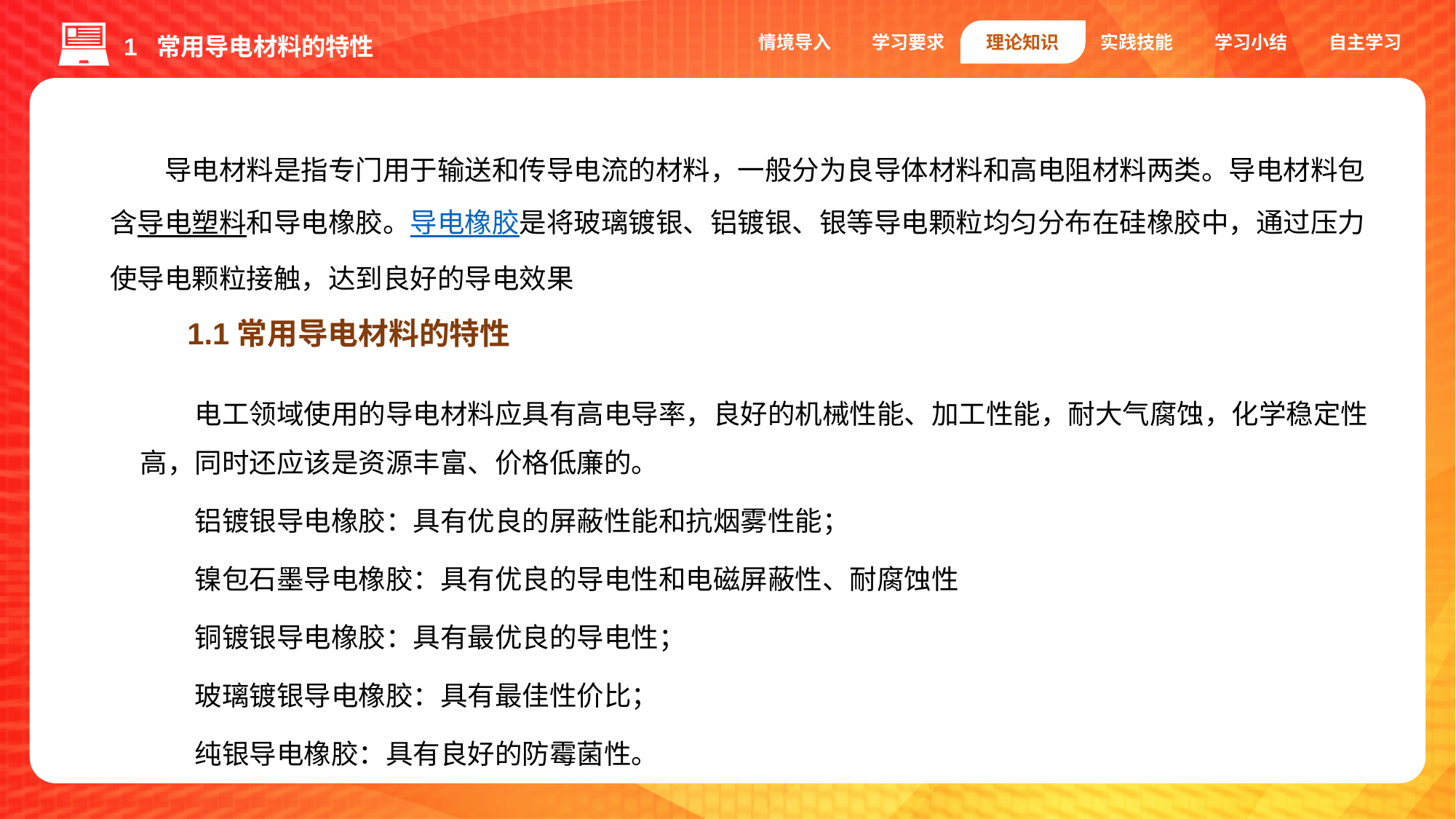

情境导入
学习要求
理论知识
实践技能
学习小结
自主学习

1  常用导电材料的特性
导电材料是指专门用于输送和传导电流的材料，一般分为良导体材料和高电阻材料两类。导电材料包含导电塑料和导电橡胶。导电橡胶是将玻璃镀银、铝镀银、银等导电颗粒均匀分布在硅橡胶中，通过压力使导电颗粒接触，达到良好的导电效果
1.1常用导电材料的特性
电工领域使用的导电材料应具有高电导率，良好的机械性能、加工性能，耐大气腐蚀，化学稳定性高，同时还应该是资源丰富、价格低廉的。
铝镀银导电橡胶：具有优良的屏蔽性能和抗烟雾性能；
镍包石墨导电橡胶：具有优良的导电性和电磁屏蔽性、耐腐蚀性
铜镀银导电橡胶：具有最优良的导电性；
玻璃镀银导电橡胶：具有最佳性价比；
纯银导电橡胶：具有良好的防霉菌性。